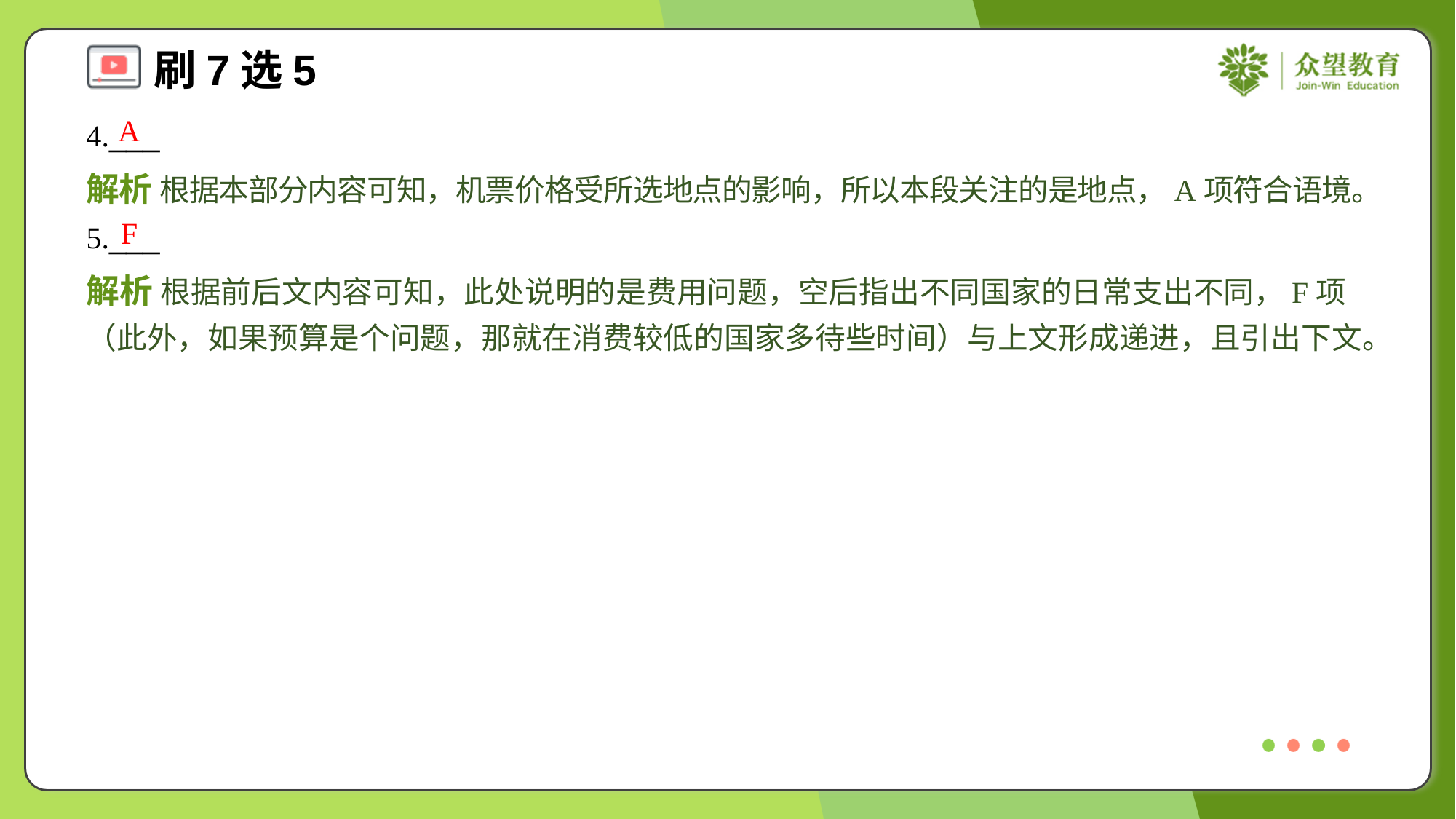

A
4.___
解析 根据本部分内容可知，机票价格受所选地点的影响，所以本段关注的是地点，A项符合语境。
F
5.___
解析 根据前后文内容可知，此处说明的是费用问题，空后指出不同国家的日常支出不同，F项（此外，如果预算是个问题，那就在消费较低的国家多待些时间）与上文形成递进，且引出下文。